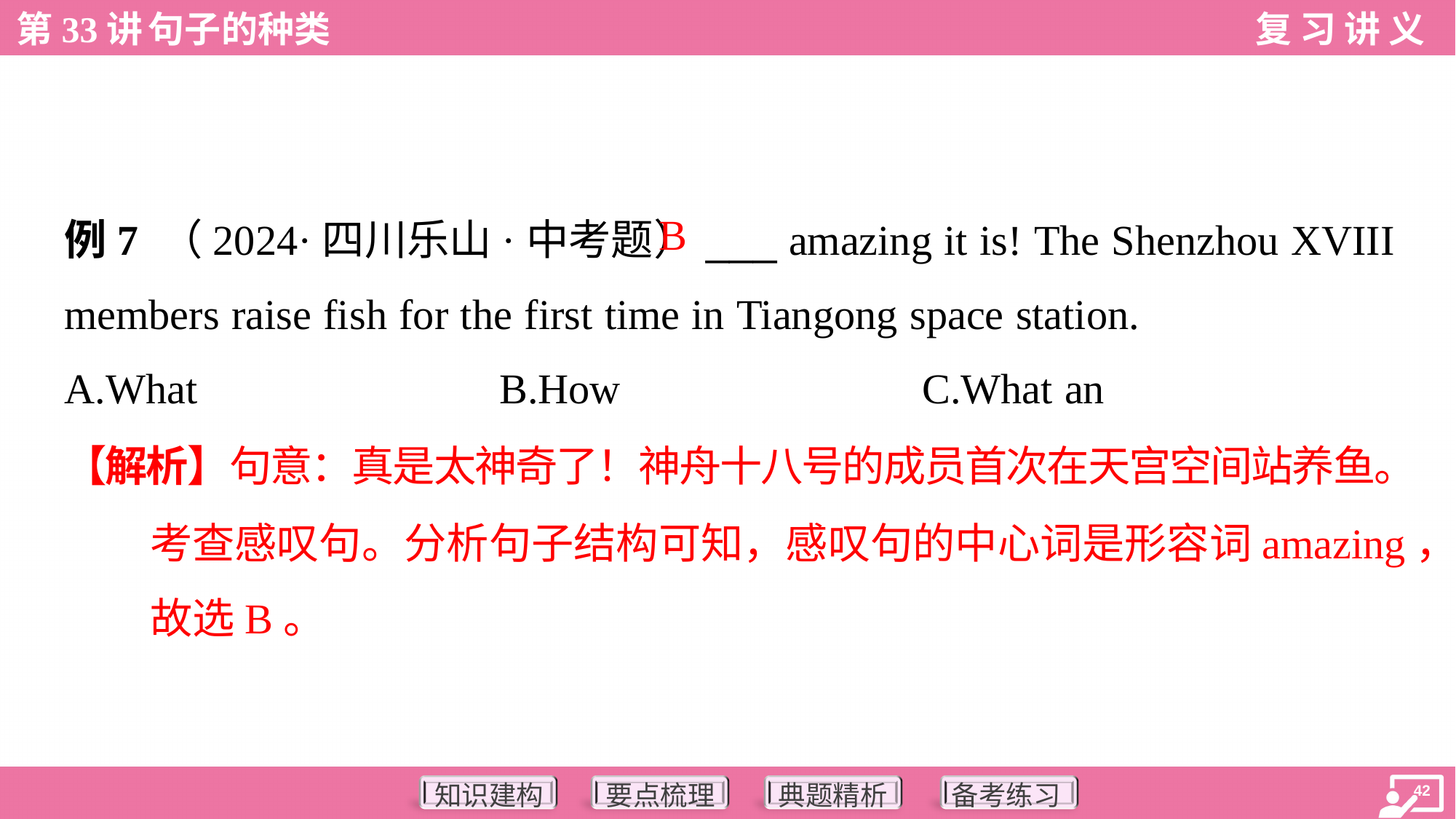

B
例7 （2024·四川乐山·中考题）___ amazing it is! The Shenzhou XVIII
members raise fish for the first time in Tiangong space station.
A.What	B.How	C.What an
【解析】句意：真是太神奇了！神舟十八号的成员首次在天宫空间站养鱼。
考查感叹句。分析句子结构可知，感叹句的中心词是形容词amazing，
故选B。